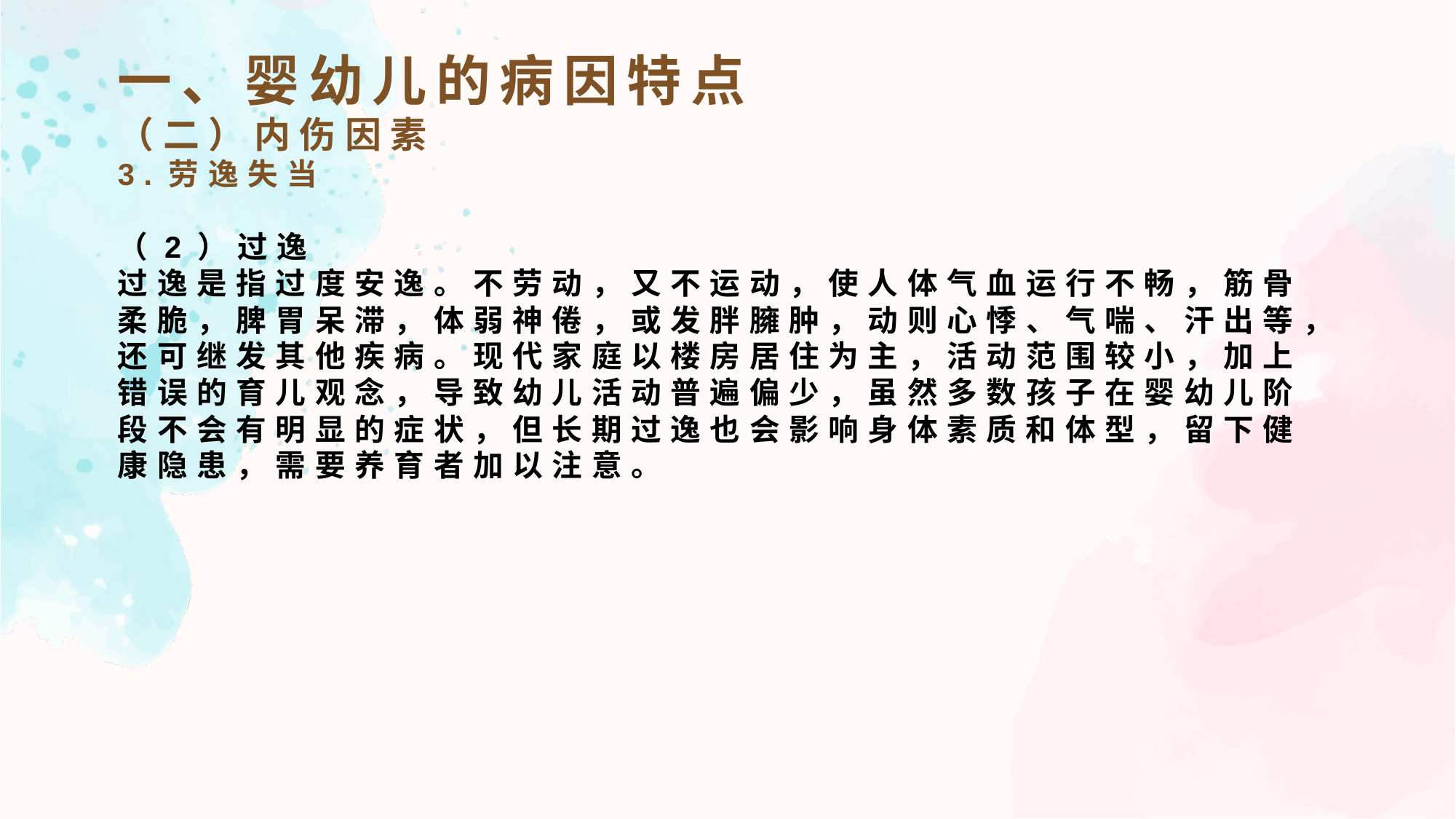

一、婴幼儿的病因特点
（二）内伤因素
3.劳逸失当

（2）过逸
过逸是指过度安逸。不劳动，又不运动，使人体气血运行不畅，筋骨柔脆，脾胃呆滞，体弱神倦，或发胖臃肿，动则心悸、气喘、汗出等，还可继发其他疾病。现代家庭以楼房居住为主，活动范围较小，加上错误的育儿观念，导致幼儿活动普遍偏少，虽然多数孩子在婴幼儿阶段不会有明显的症状，但长期过逸也会影响身体素质和体型，留下健康隐患，需要养育者加以注意。